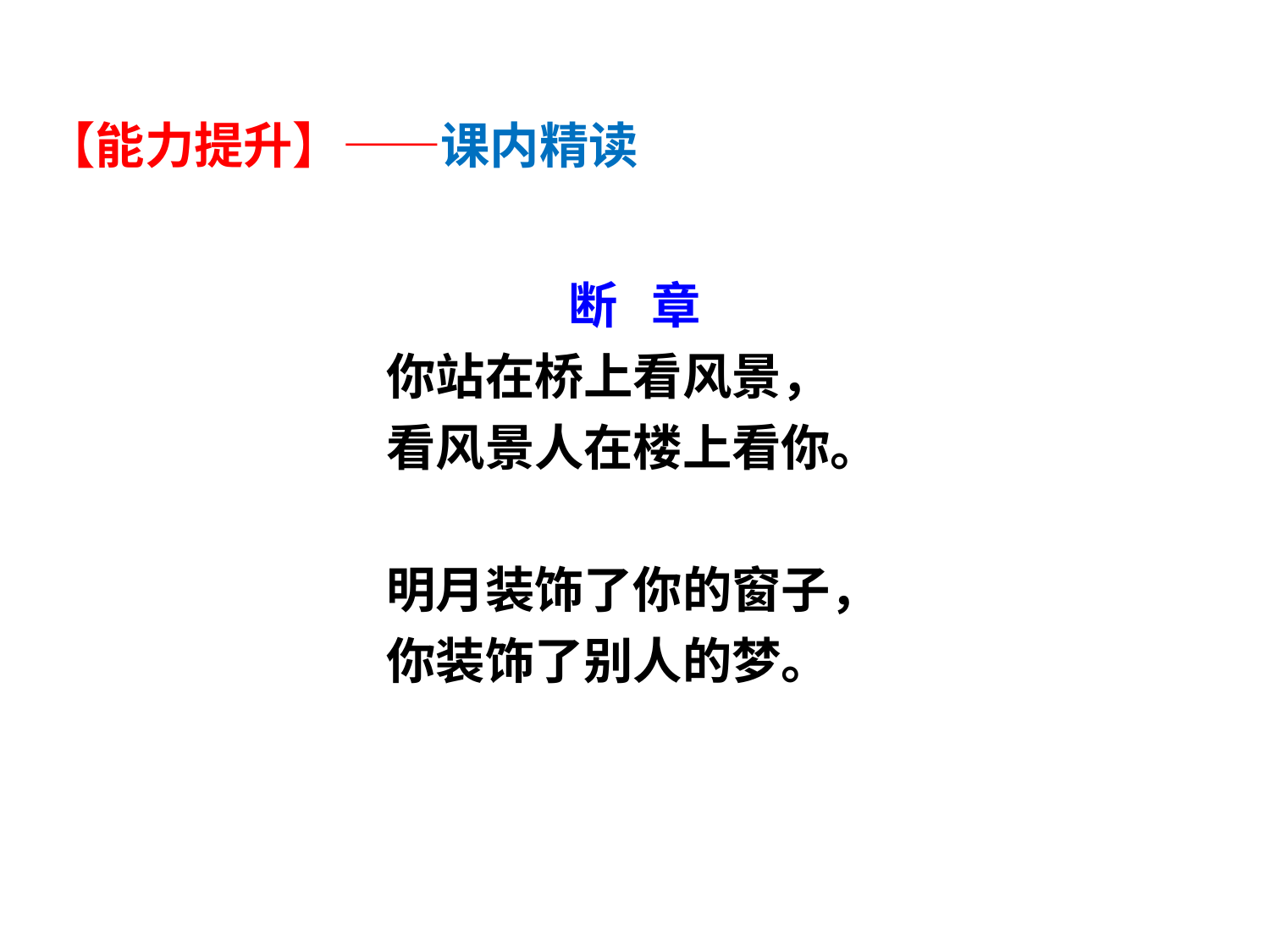

【能力提升】——课内精读
断   章
你站在桥上看风景，
看风景人在楼上看你。

明月装饰了你的窗子，
你装饰了别人的梦。